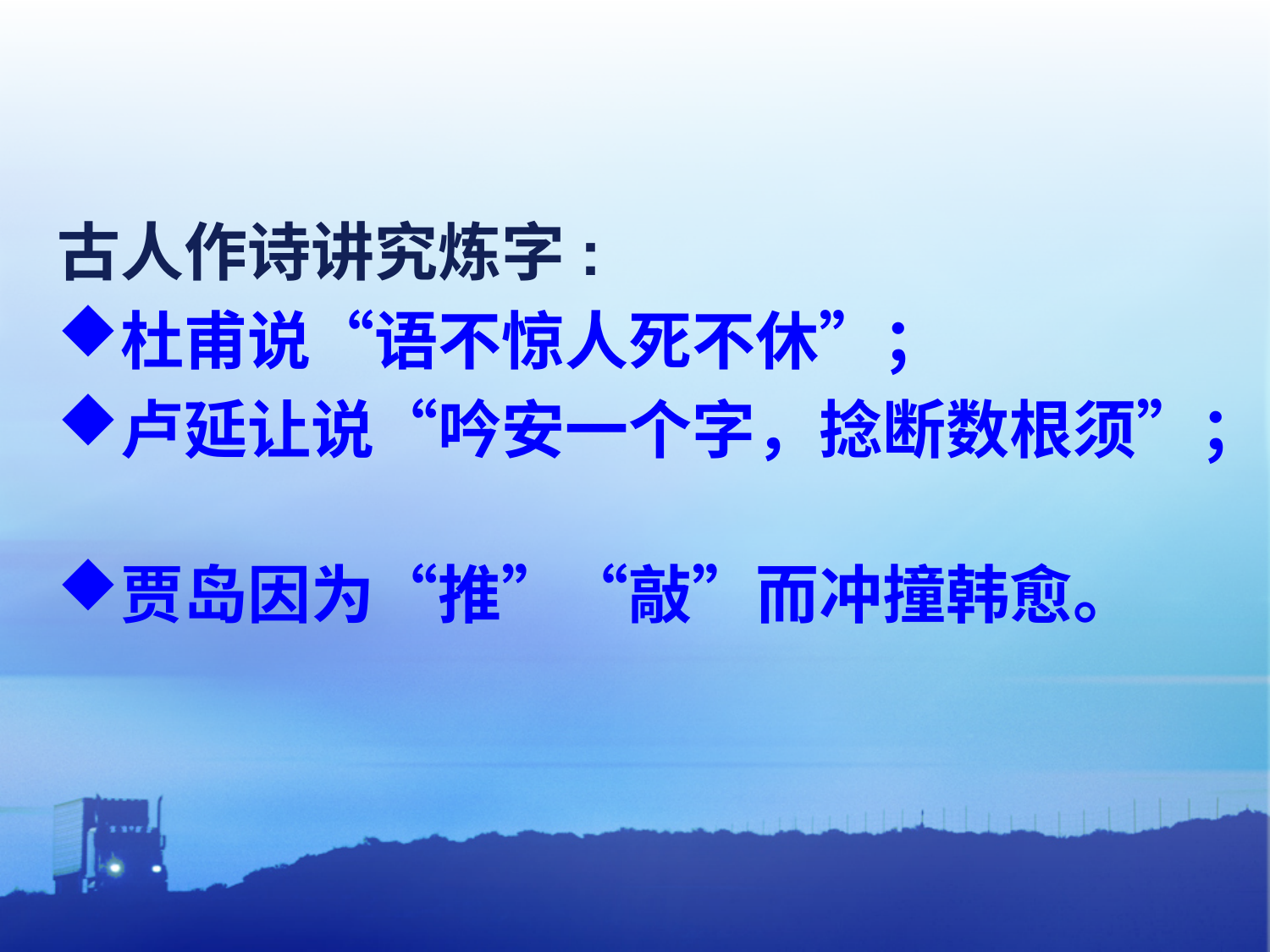

# 古人作诗讲究炼字:
杜甫说“语不惊人死不休”；
卢延让说“吟安一个字，捻断数根须”；
贾岛因为“推”“敲”而冲撞韩愈。